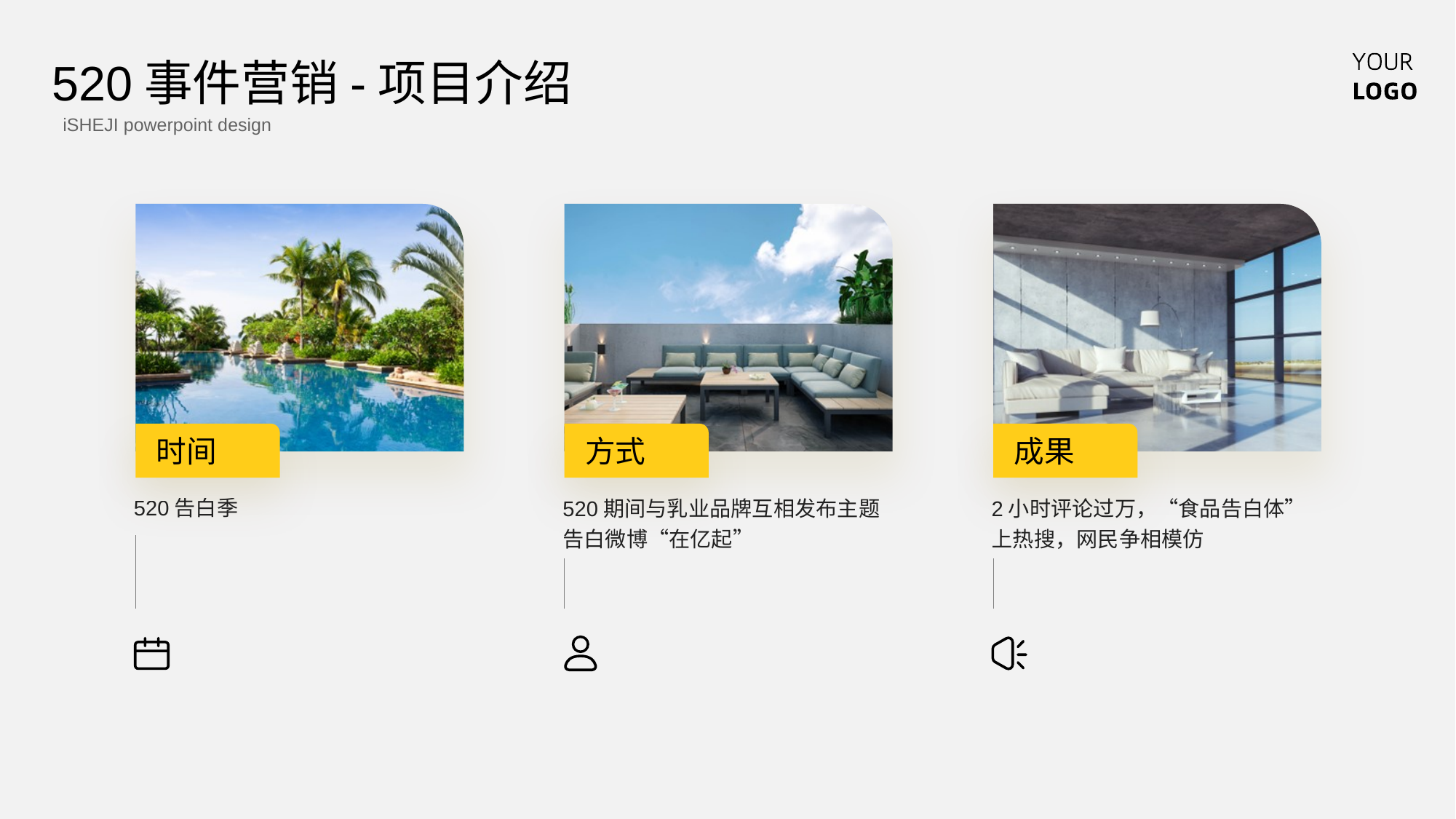

520事件营销-项目介绍

iSHEJI powerpoint design

  时间
  方式
  成果
520告白季
520期间与乳业品牌互相发布主题告白微博“在亿起”
2小时评论过万，“食品告白体”上热搜，网民争相模仿